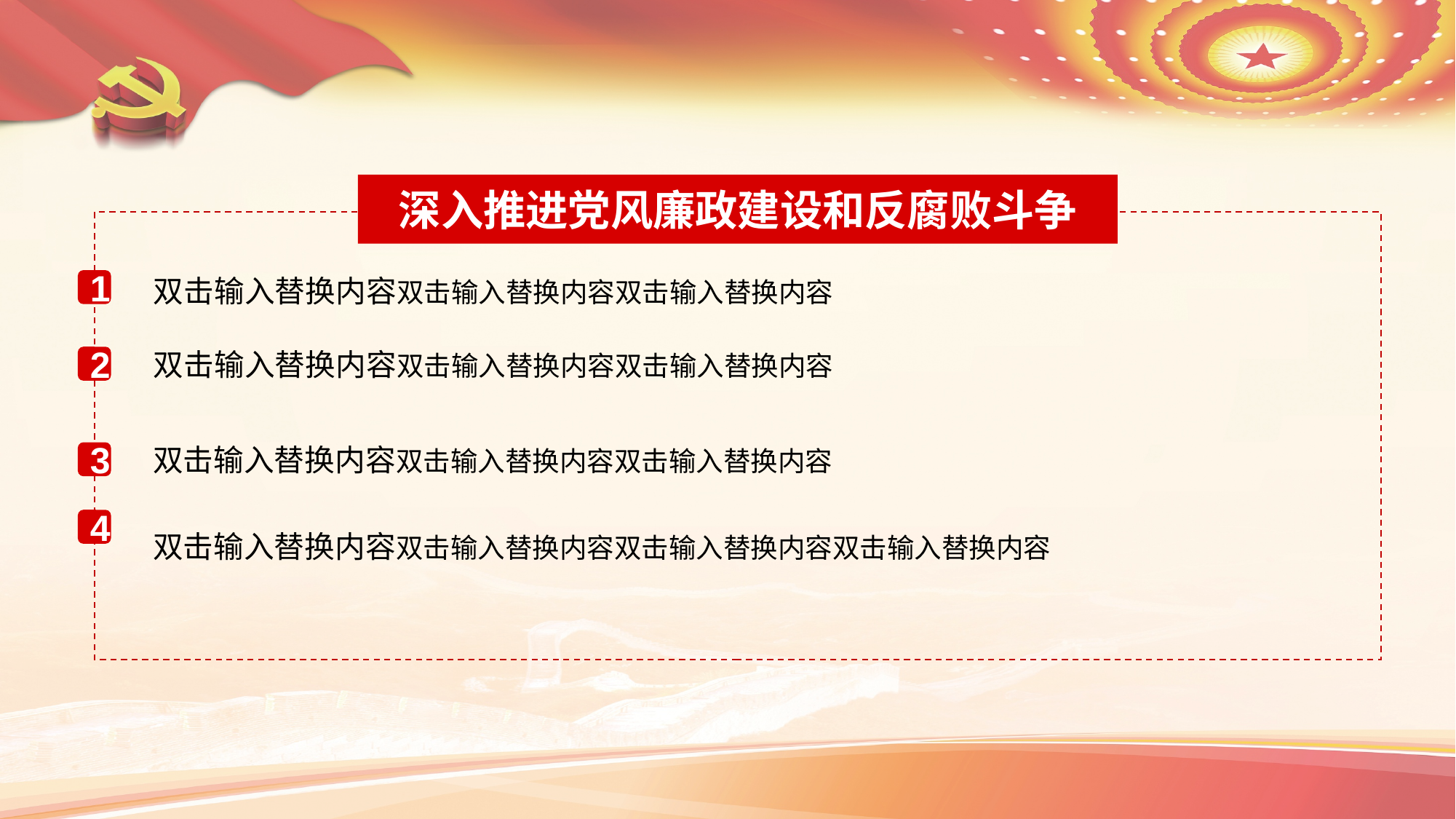

深入推进党风廉政建设和反腐败斗争

双击输入替换内容双击输入替换内容双击输入替换内容
1
双击输入替换内容双击输入替换内容双击输入替换内容
2
双击输入替换内容双击输入替换内容双击输入替换内容
3
双击输入替换内容双击输入替换内容双击输入替换内容双击输入替换内容
4